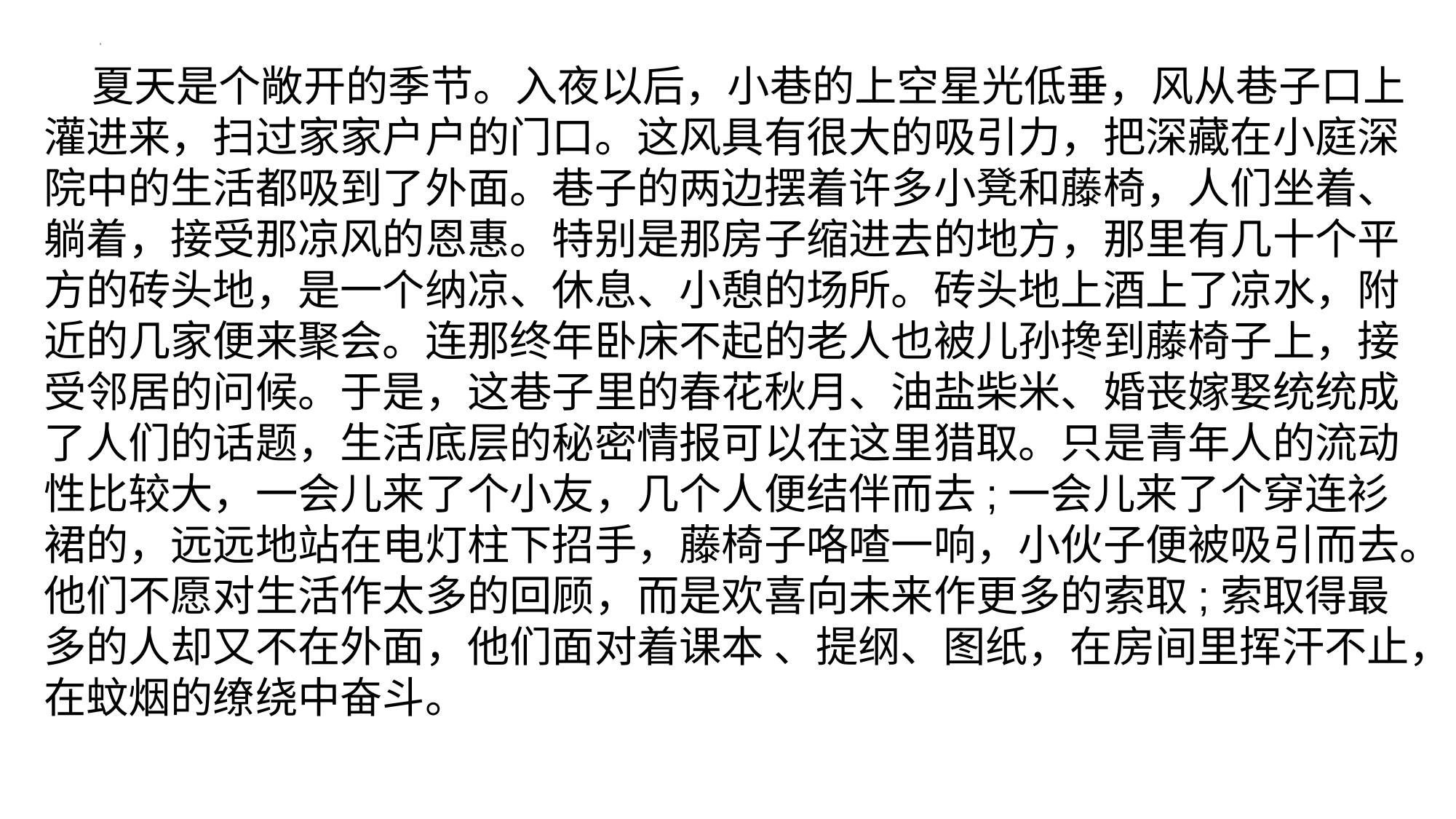

夏天是个敞开的季节。入夜以后，小巷的上空星光低垂，风从巷子口上灌进来，扫过家家户户的门口。这风具有很大的吸引力，把深藏在小庭深院中的生活都吸到了外面。巷子的两边摆着许多小凳和藤椅，人们坐着、躺着，接受那凉风的恩惠。特别是那房子缩进去的地方，那里有几十个平方的砖头地，是一个纳凉、休息、小憩的场所。砖头地上酒上了凉水，附近的几家便来聚会。连那终年卧床不起的老人也被儿孙搀到藤椅子上，接受邻居的问候。于是，这巷子里的春花秋月、油盐柴米、婚丧嫁娶统统成了人们的话题，生活底层的秘密情报可以在这里猎取。只是青年人的流动性比较大，一会儿来了个小友，几个人便结伴而去;一会儿来了个穿连衫裙的，远远地站在电灯柱下招手，藤椅子咯喳一响，小伙子便被吸引而去。他们不愿对生活作太多的回顾，而是欢喜向未来作更多的索取;索取得最多的人却又不在外面，他们面对着课本 、提纲、图纸，在房间里挥汗不止，在蚊烟的缭绕中奋斗。